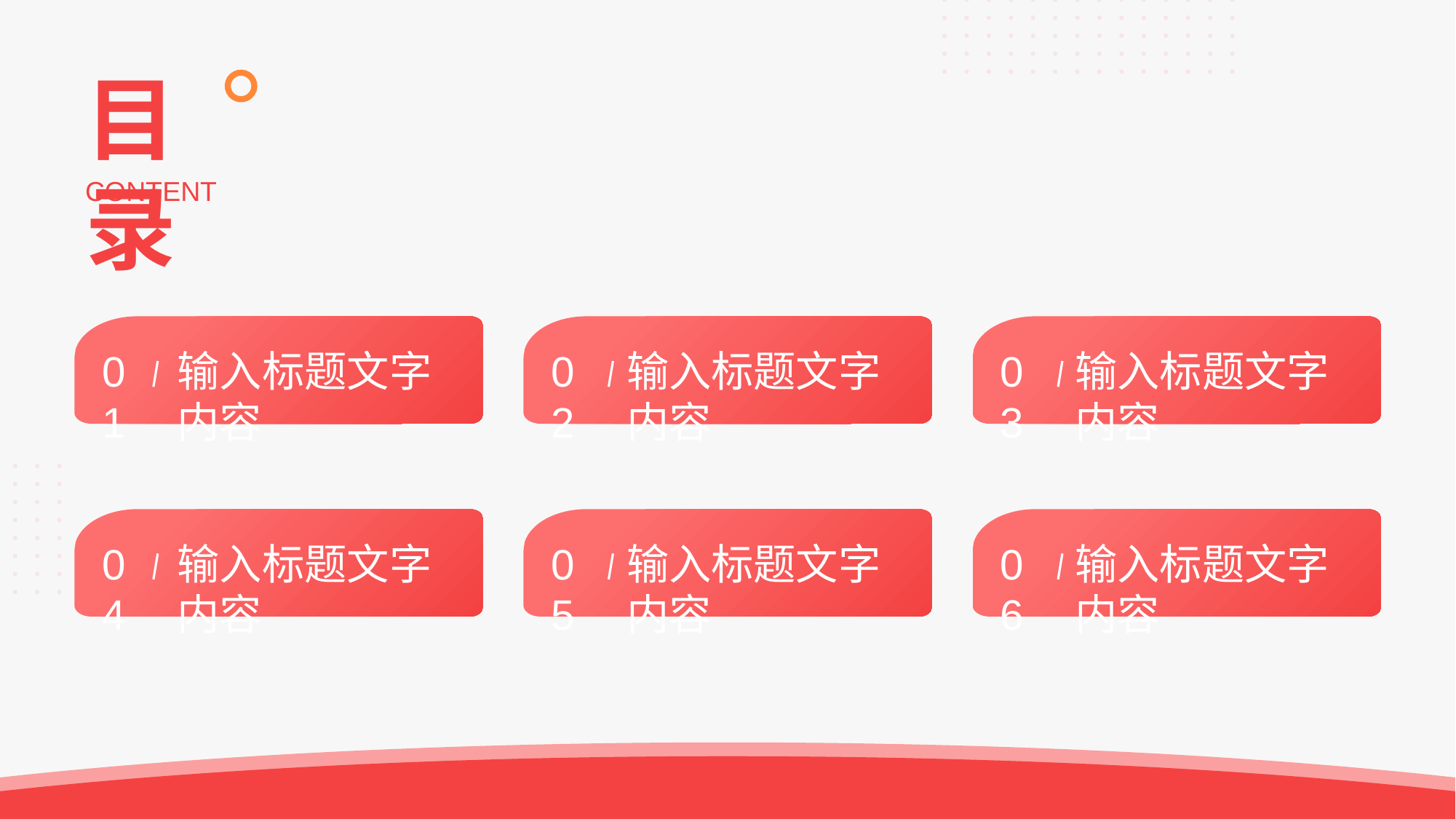

目录

CONTENT

01
输入标题文字内容

02
输入标题文字内容

03
输入标题文字内容

04
输入标题文字内容

05
输入标题文字内容

06
输入标题文字内容